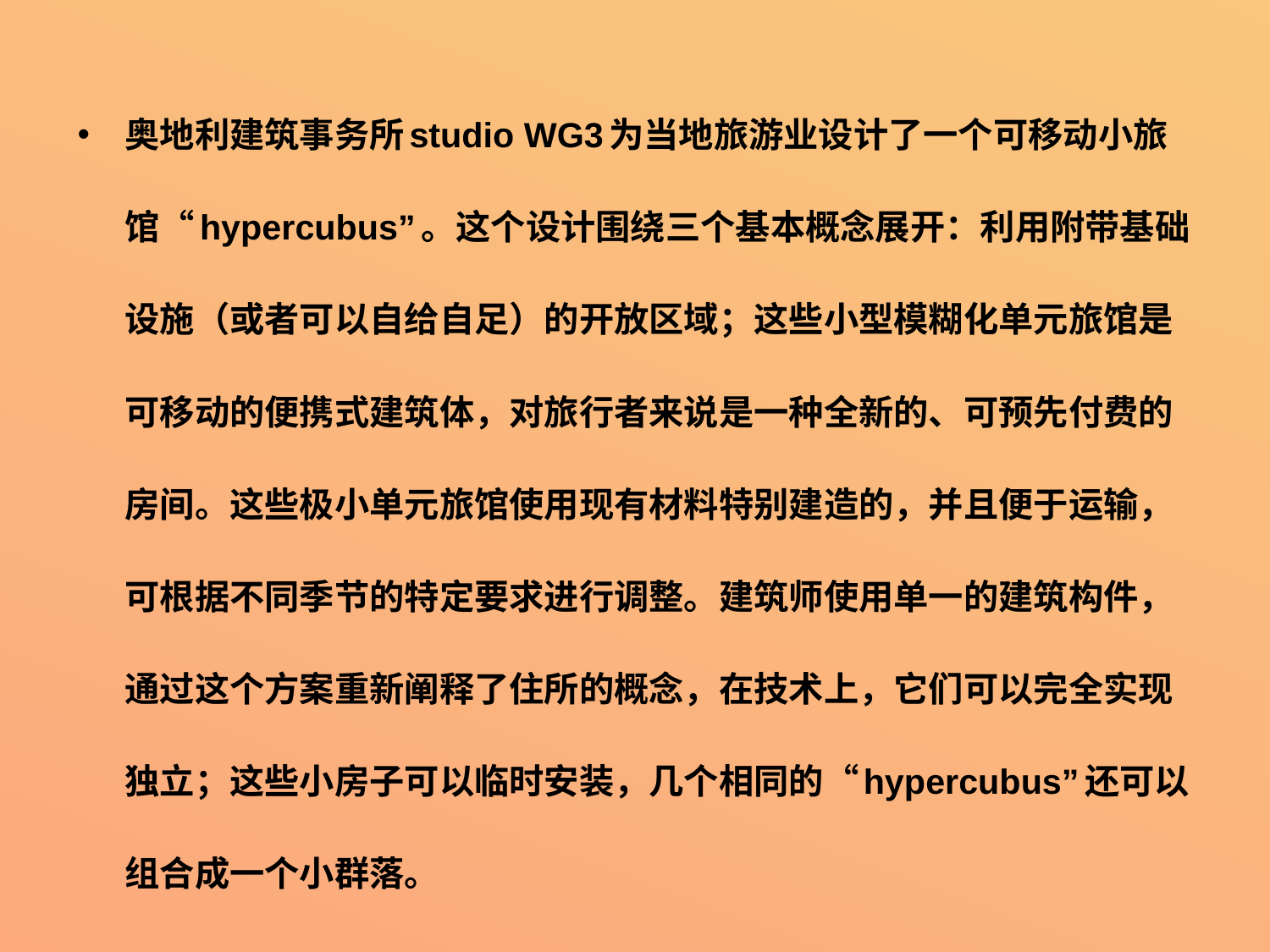

奥地利建筑事务所studio WG3为当地旅游业设计了一个可移动小旅馆“hypercubus”。这个设计围绕三个基本概念展开：利用附带基础设施（或者可以自给自足）的开放区域；这些小型模糊化单元旅馆是可移动的便携式建筑体，对旅行者来说是一种全新的、可预先付费的房间。这些极小单元旅馆使用现有材料特别建造的，并且便于运输，可根据不同季节的特定要求进行调整。建筑师使用单一的建筑构件，通过这个方案重新阐释了住所的概念，在技术上，它们可以完全实现独立；这些小房子可以临时安装，几个相同的“hypercubus”还可以组合成一个小群落。